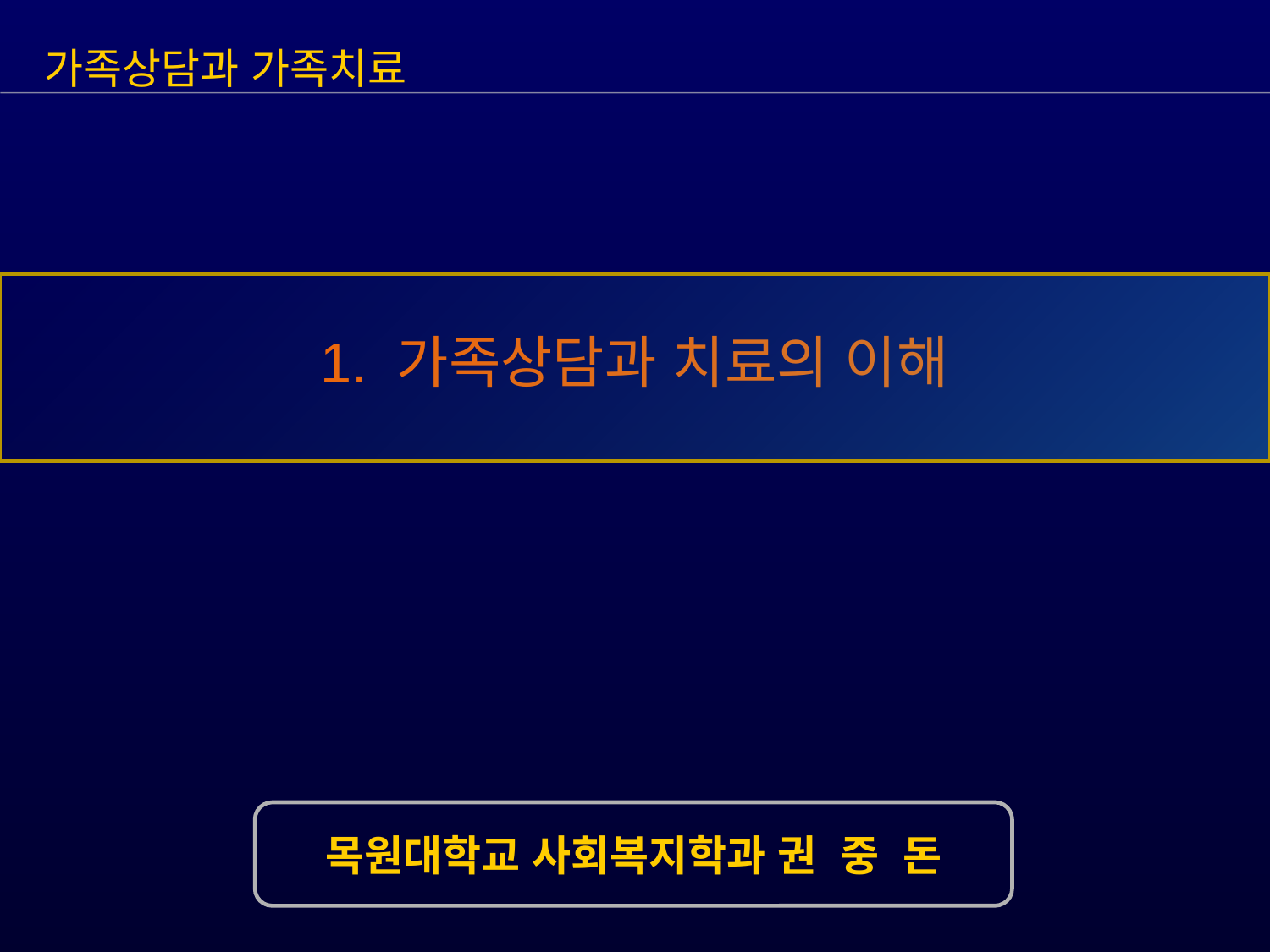

가족상담과 가족치료

1. 가족상담과 치료의 이해
목원대학교 사회복지학과 권  중  돈